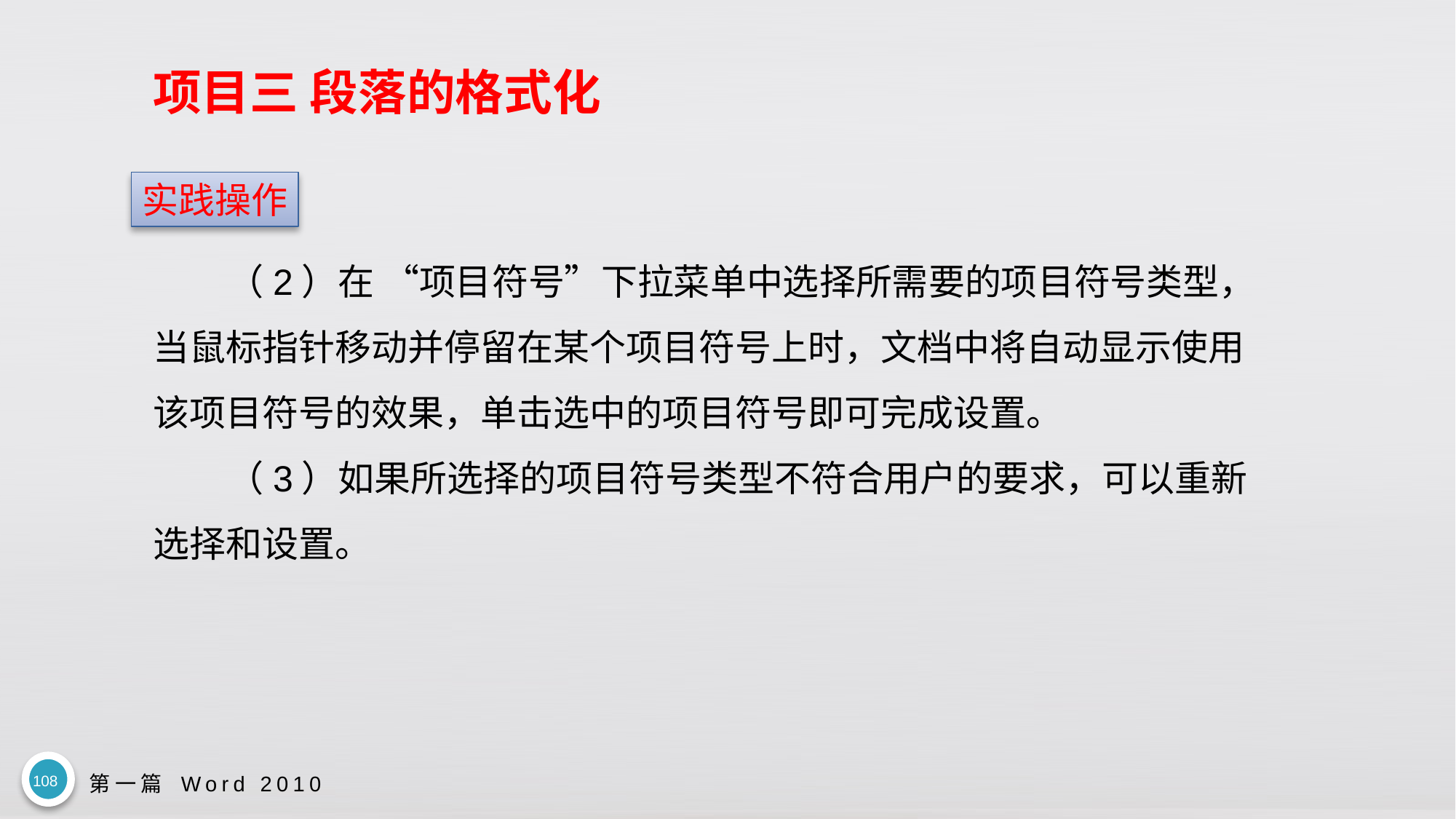

# 项目三 段落的格式化
实践操作
（2）在 “项目符号”下拉菜单中选择所需要的项目符号类型，当鼠标指针移动并停留在某个项目符号上时，文档中将自动显示使用该项目符号的效果，单击选中的项目符号即可完成设置。
（3）如果所选择的项目符号类型不符合用户的要求，可以重新选择和设置。
108